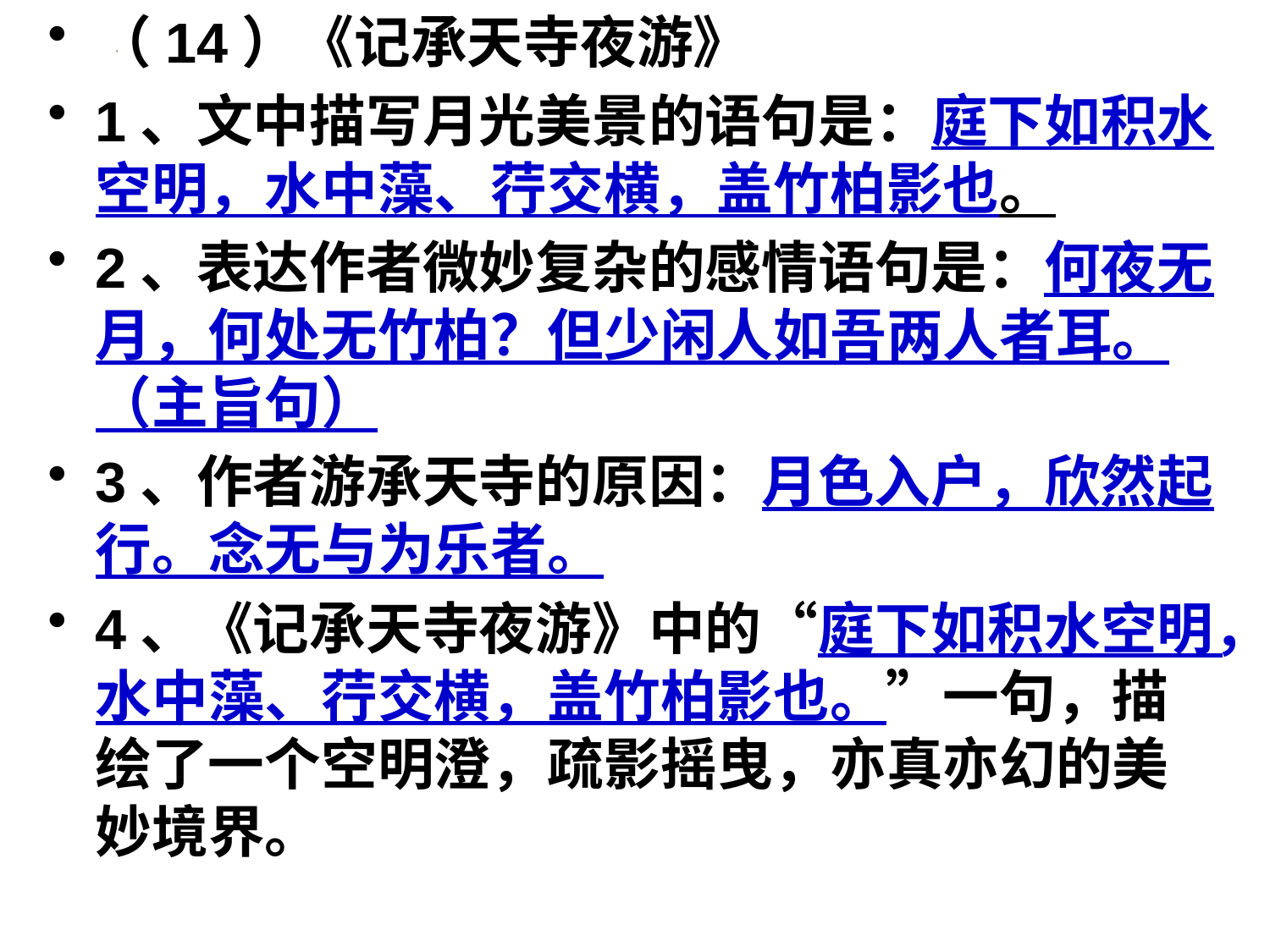

（14）《记承天寺夜游》
1、文中描写月光美景的语句是：庭下如积水空明，水中藻、荇交横，盖竹柏影也。
2、表达作者微妙复杂的感情语句是：何夜无月，何处无竹柏？但少闲人如吾两人者耳。（主旨句）
3、作者游承天寺的原因：月色入户，欣然起行。念无与为乐者。
4、《记承天寺夜游》中的“庭下如积水空明，水中藻、荇交横，盖竹柏影也。”一句，描绘了一个空明澄，疏影摇曳，亦真亦幻的美妙境界。
#